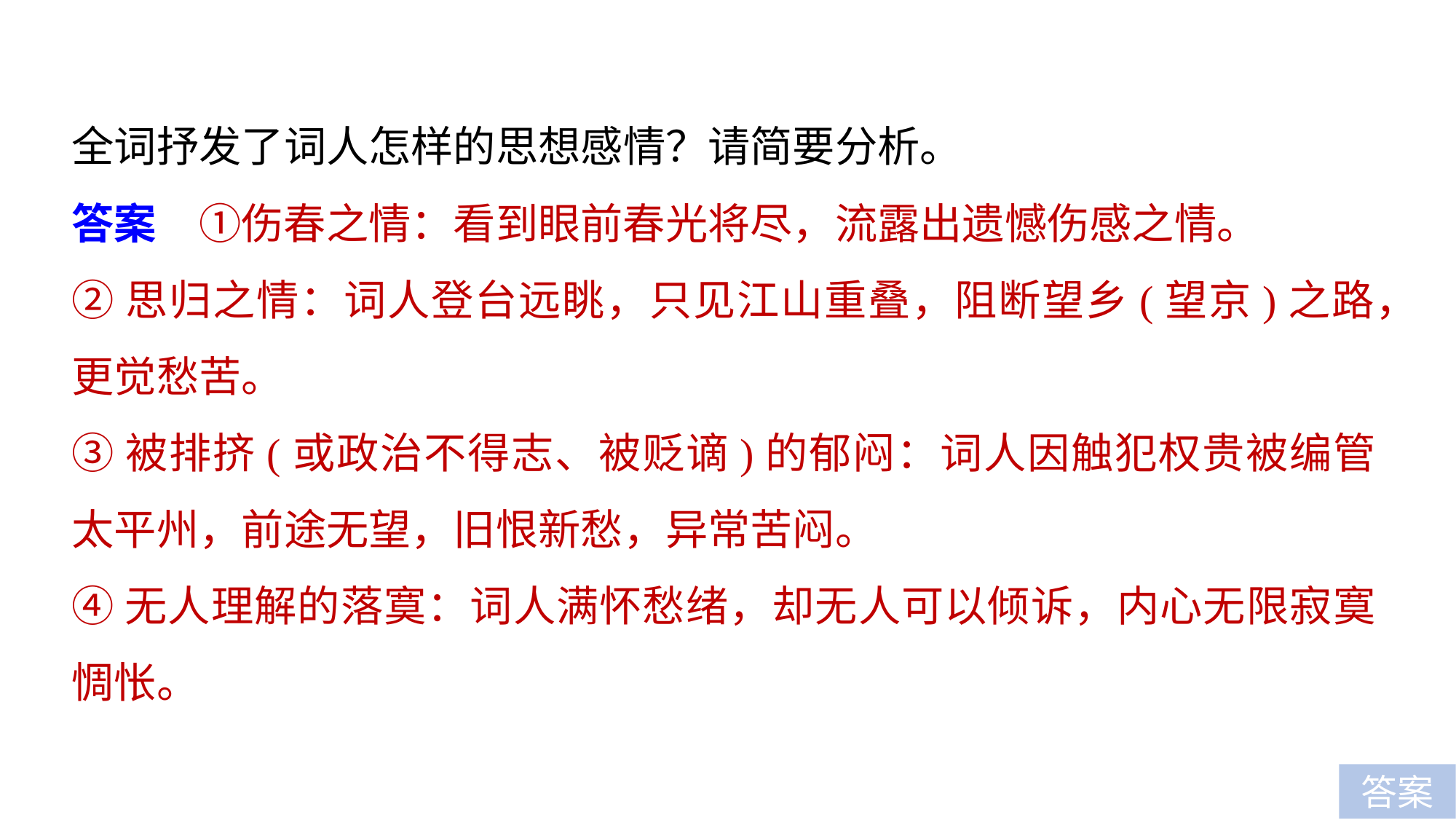

全词抒发了词人怎样的思想感情？请简要分析。
答案　①伤春之情：看到眼前春光将尽，流露出遗憾伤感之情。
②思归之情：词人登台远眺，只见江山重叠，阻断望乡(望京)之路，更觉愁苦。
③被排挤(或政治不得志、被贬谪)的郁闷：词人因触犯权贵被编管太平州，前途无望，旧恨新愁，异常苦闷。
④无人理解的落寞：词人满怀愁绪，却无人可以倾诉，内心无限寂寞惆怅。
答案